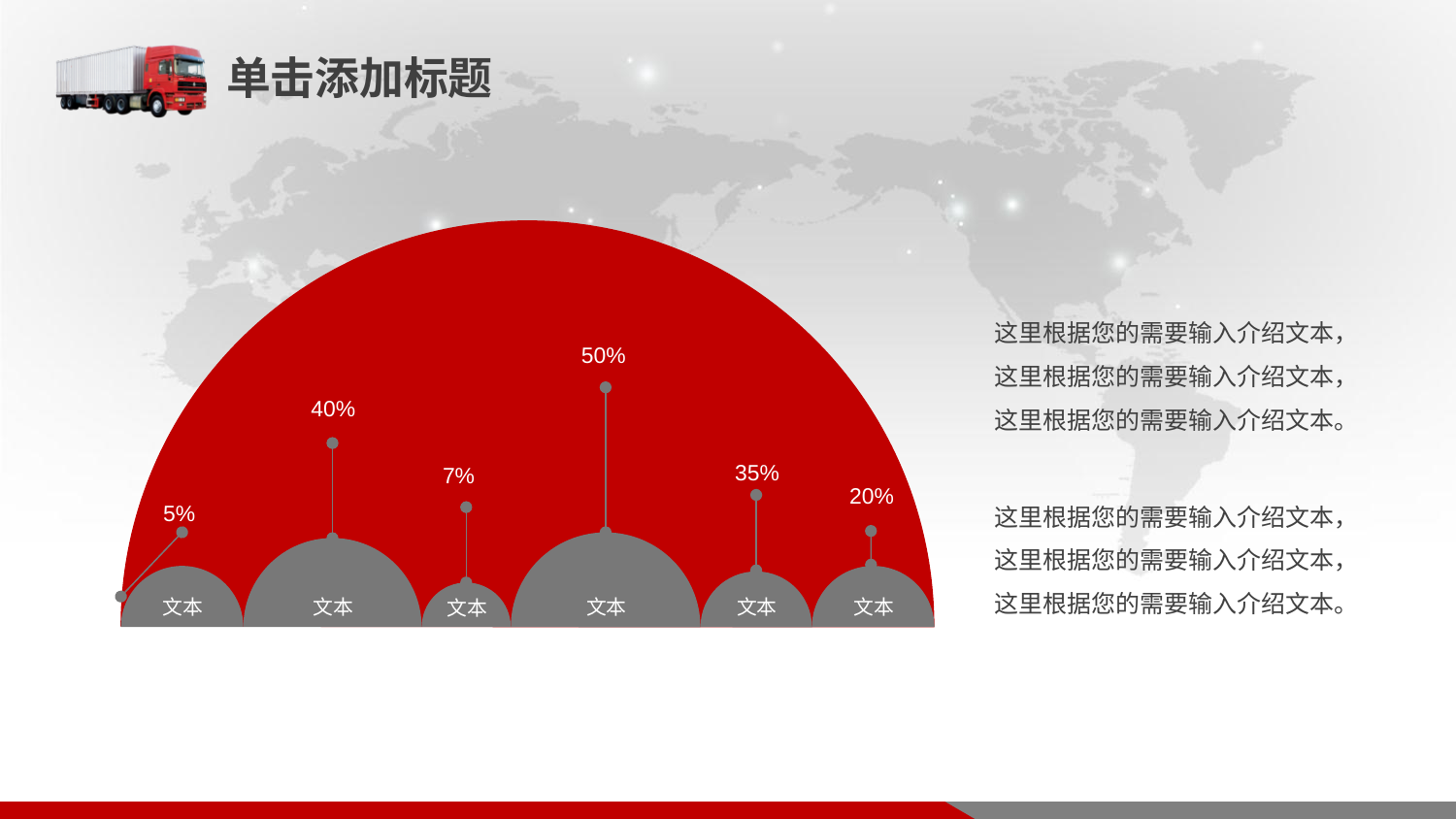

# 单击添加标题

这里根据您的需要输入介绍文本，这里根据您的需要输入介绍文本，这里根据您的需要输入介绍文本。
50%

文本
40%

文本
35%

文本
7%

文本
20%

文本
这里根据您的需要输入介绍文本，这里根据您的需要输入介绍文本，这里根据您的需要输入介绍文本。
5%

文本